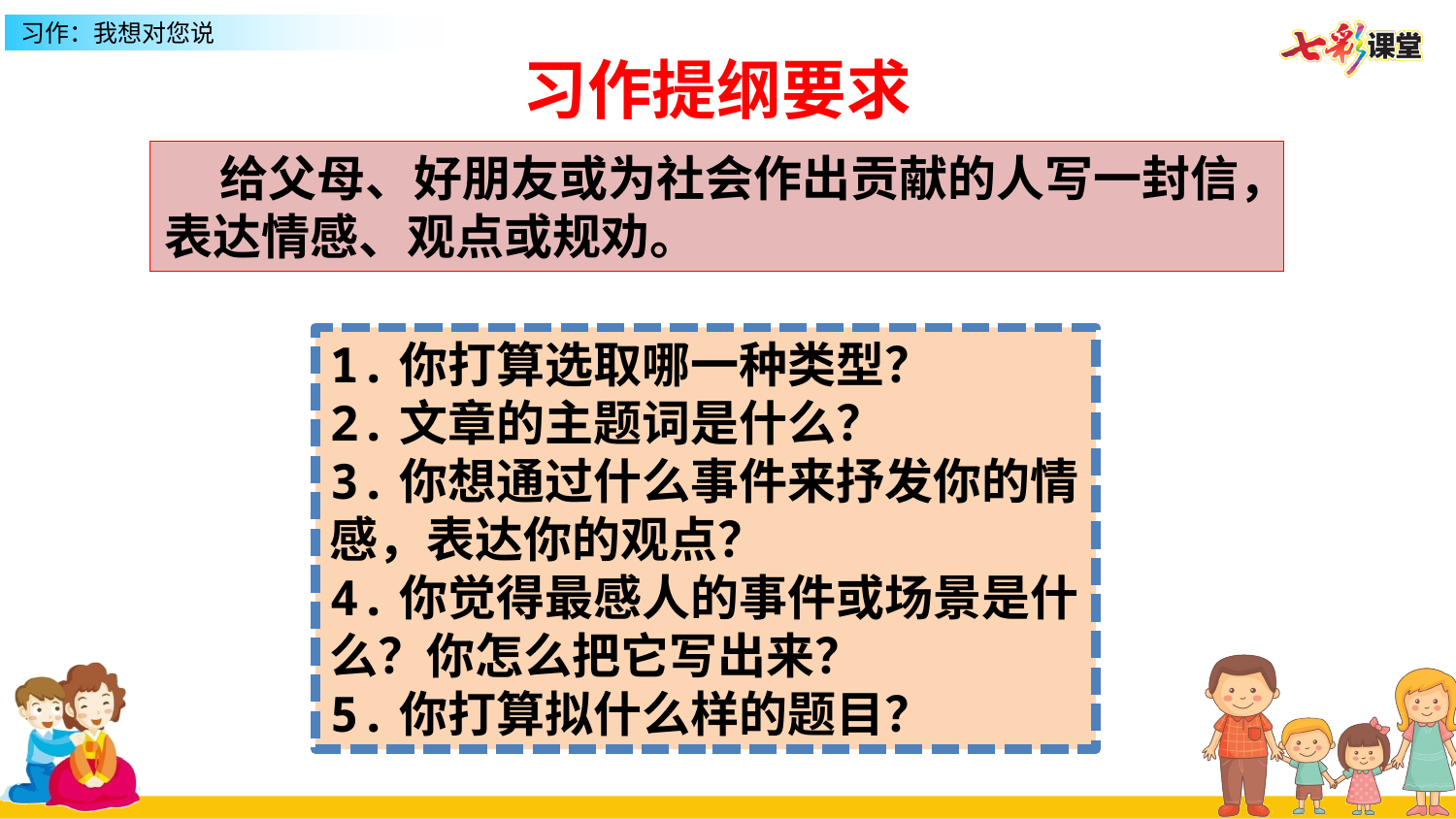

习作提纲要求
    给父母、好朋友或为社会作出贡献的人写一封信，表达情感、观点或规劝。
1.你打算选取哪一种类型？
2.文章的主题词是什么？
3.你想通过什么事件来抒发你的情感，表达你的观点？
4.你觉得最感人的事件或场景是什么？你怎么把它写出来？
5.你打算拟什么样的题目？